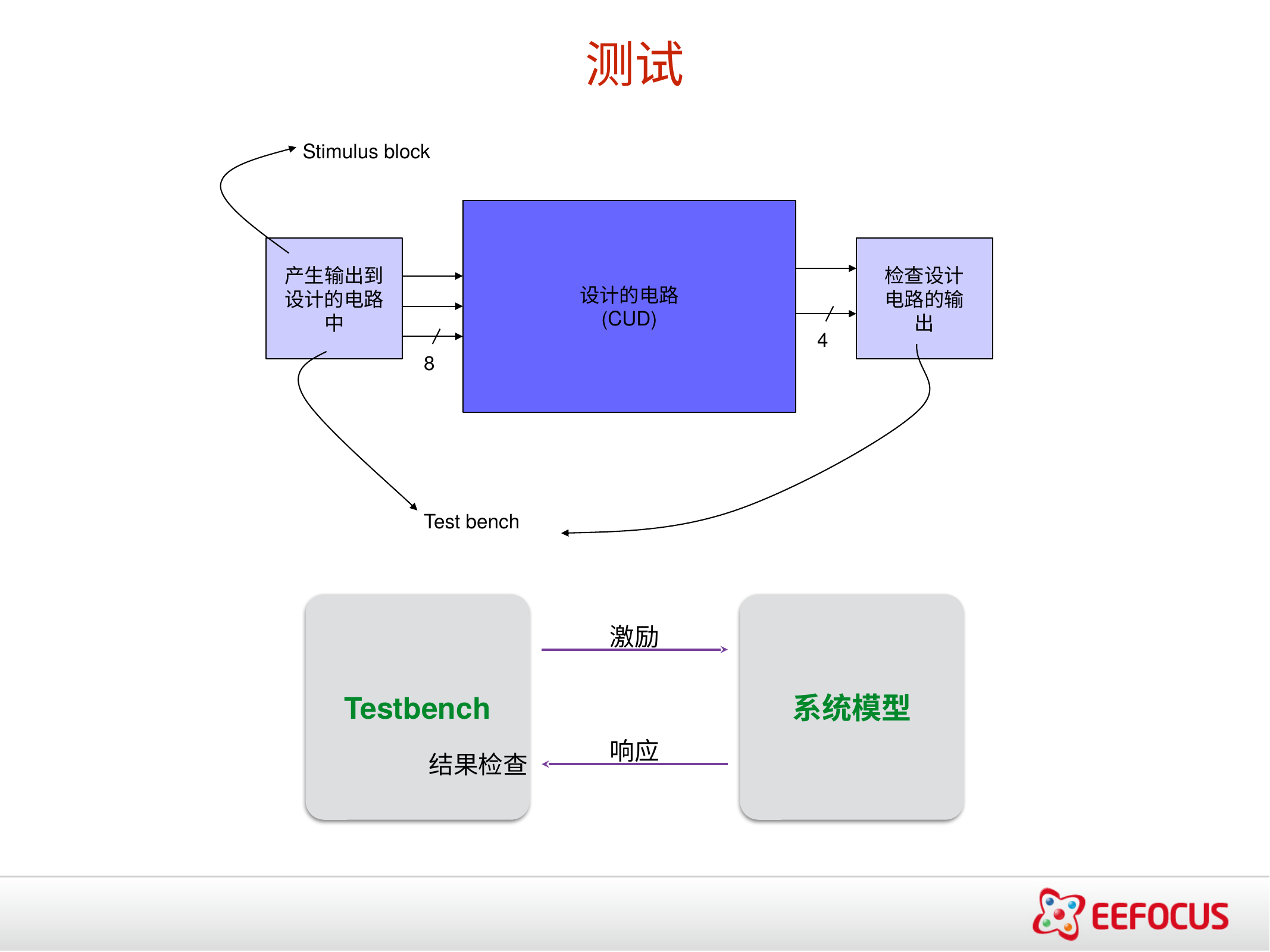

测试
Stimulus block

设计的电路
(CUD)

产生输出到设计的电路中

检查设计电路的输出

4

8

Test bench
Testbench
系统模型
激励

响应
结果检查